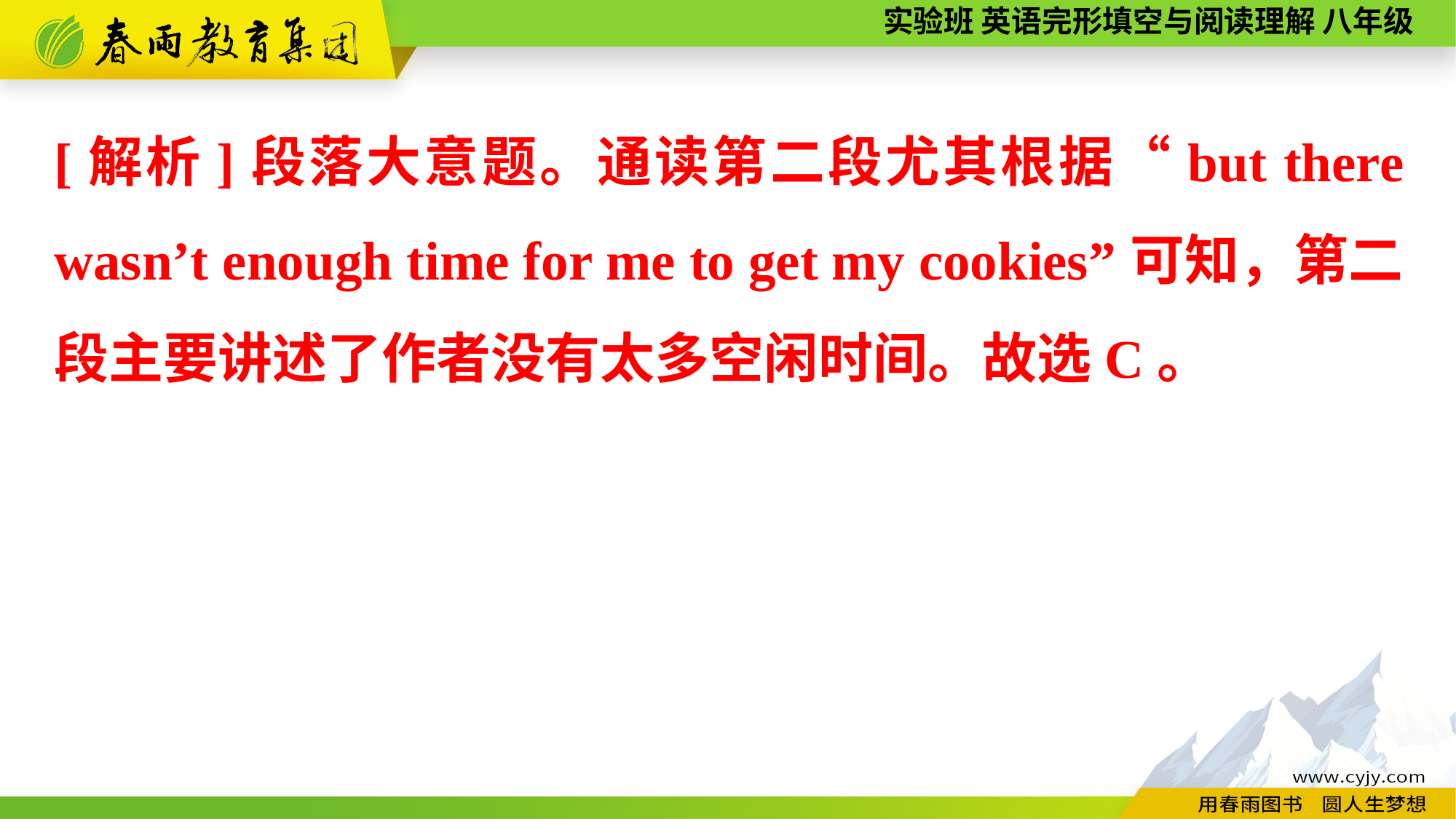

[解析]段落大意题。通读第二段尤其根据“but there wasn’t enough time for me to get my cookies”可知，第二段主要讲述了作者没有太多空闲时间。故选C。